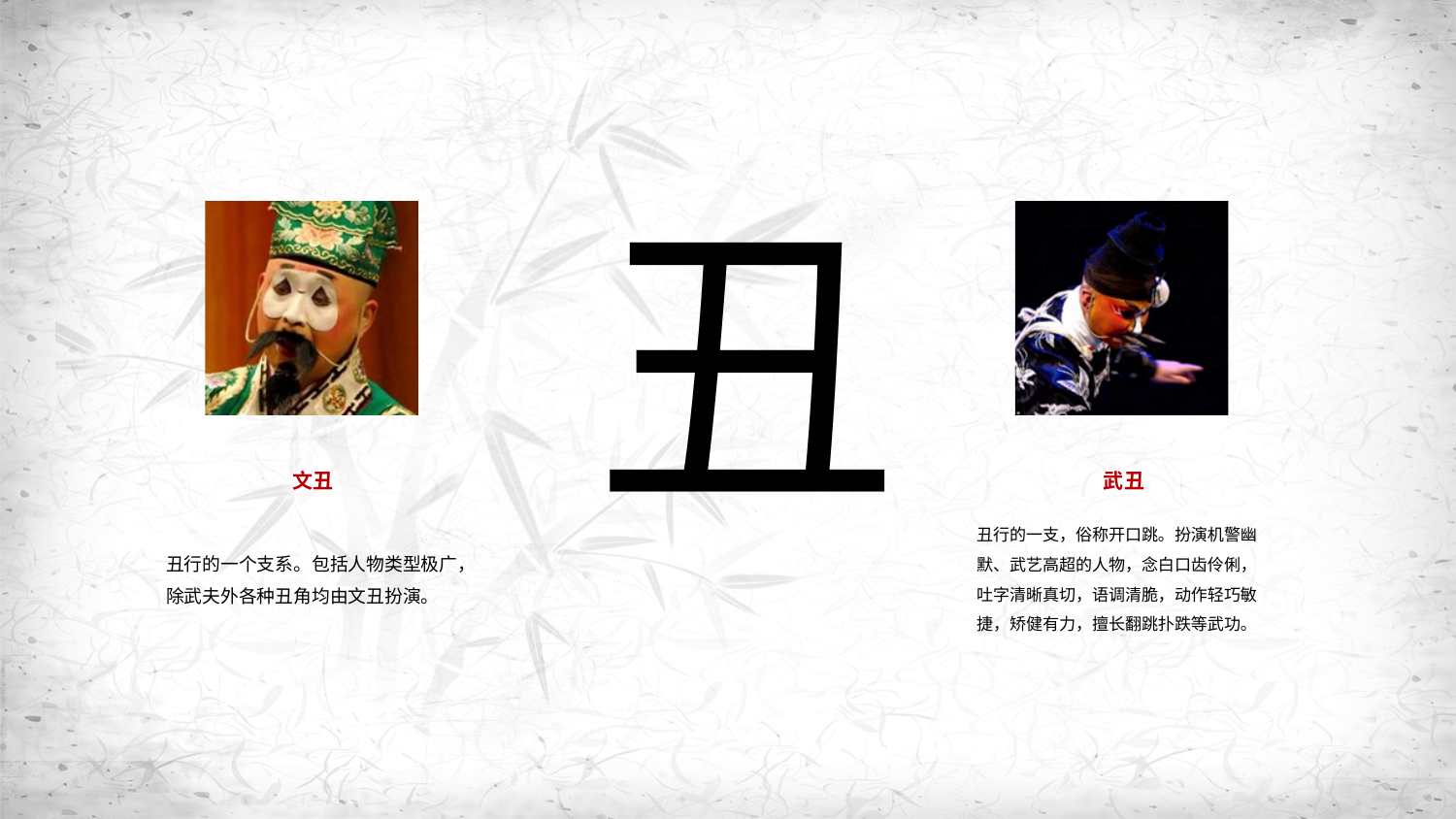

丑

文丑
武丑
丑行的一个支系。包括人物类型极广，除武夫外各种丑角均由文丑扮演。
丑行的一支，俗称开口跳。扮演机警幽默、武艺高超的人物，念白口齿伶俐，吐字清晰真切，语调清脆，动作轻巧敏捷，矫健有力，擅长翻跳扑跌等武功。